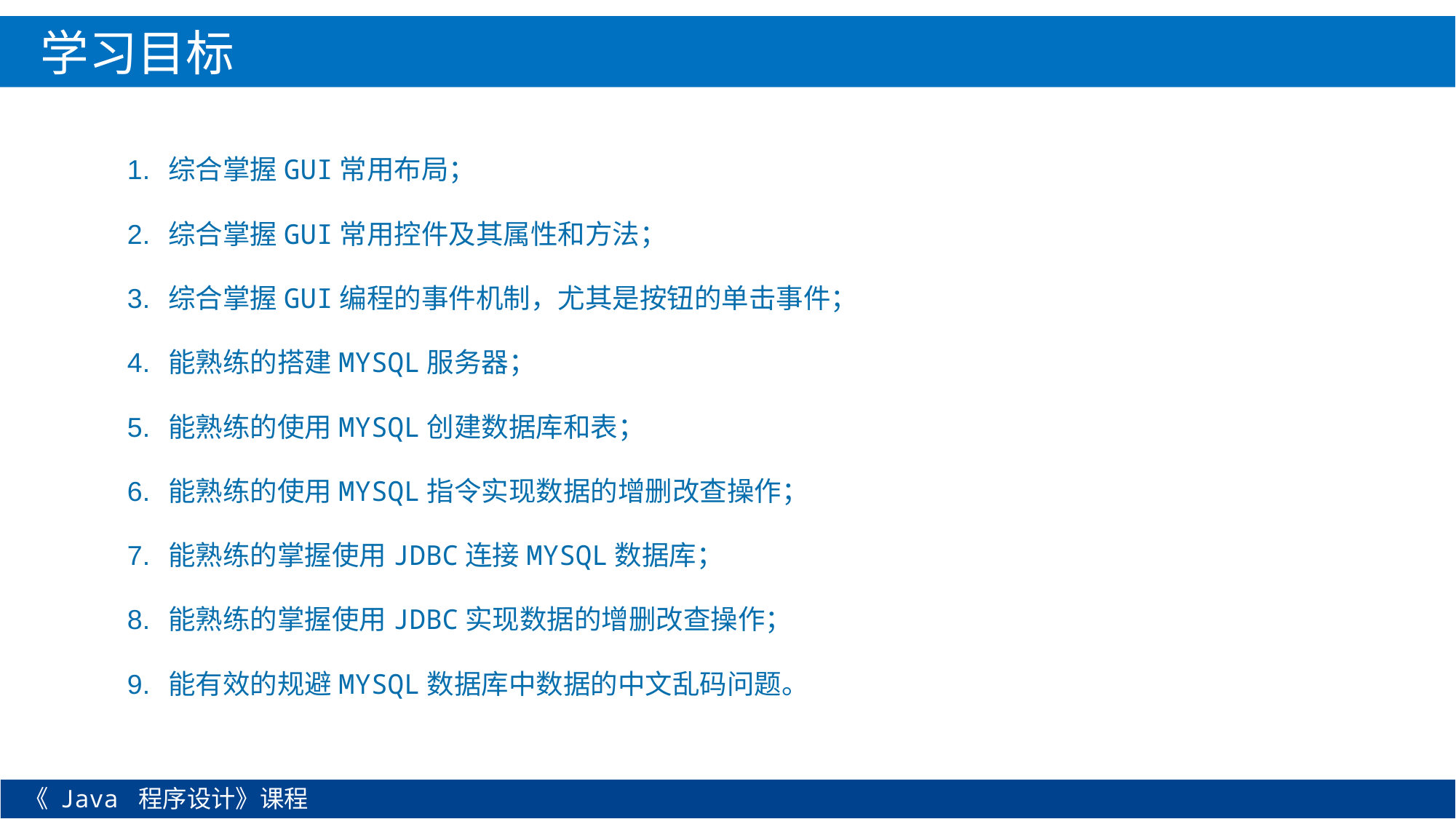

学习目标
综合掌握GUI常用布局；
综合掌握GUI常用控件及其属性和方法；
综合掌握GUI编程的事件机制，尤其是按钮的单击事件；
能熟练的搭建MYSQL服务器；
能熟练的使用MYSQL创建数据库和表；
能熟练的使用MYSQL指令实现数据的增删改查操作；
能熟练的掌握使用JDBC连接MYSQL数据库；
能熟练的掌握使用JDBC实现数据的增删改查操作；
能有效的规避MYSQL数据库中数据的中文乱码问题。
《 Java 程序设计》课程